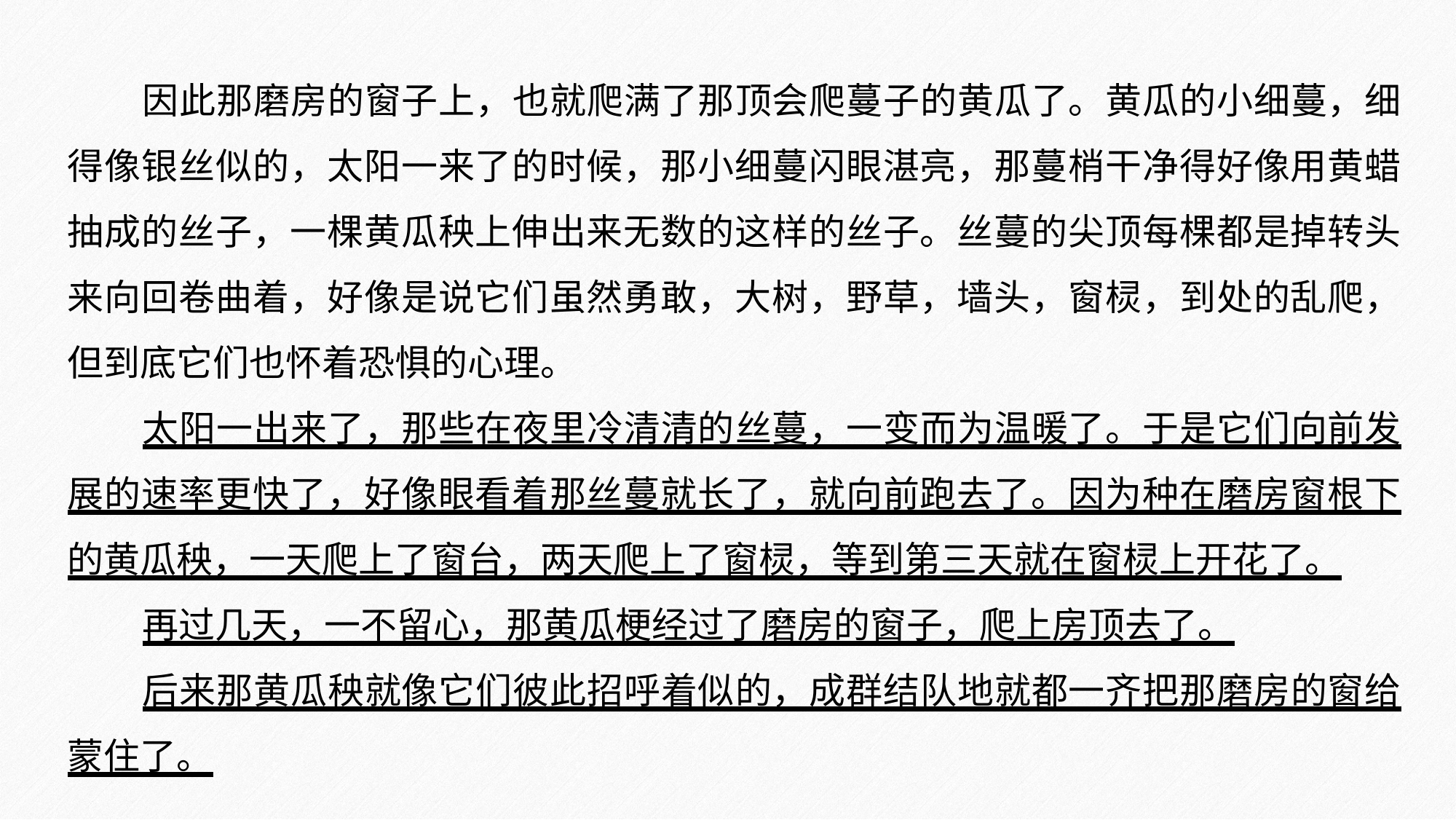

因此那磨房的窗子上，也就爬满了那顶会爬蔓子的黄瓜了。黄瓜的小细蔓，细得像银丝似的，太阳一来了的时候，那小细蔓闪眼湛亮，那蔓梢干净得好像用黄蜡抽成的丝子，一棵黄瓜秧上伸出来无数的这样的丝子。丝蔓的尖顶每棵都是掉转头来向回卷曲着，好像是说它们虽然勇敢，大树，野草，墙头，窗棂，到处的乱爬，但到底它们也怀着恐惧的心理。
太阳一出来了，那些在夜里冷清清的丝蔓，一变而为温暖了。于是它们向前发展的速率更快了，好像眼看着那丝蔓就长了，就向前跑去了。因为种在磨房窗根下的黄瓜秧，一天爬上了窗台，两天爬上了窗棂，等到第三天就在窗棂上开花了。
再过几天，一不留心，那黄瓜梗经过了磨房的窗子，爬上房顶去了。
后来那黄瓜秧就像它们彼此招呼着似的，成群结队地就都一齐把那磨房的窗给蒙住了。